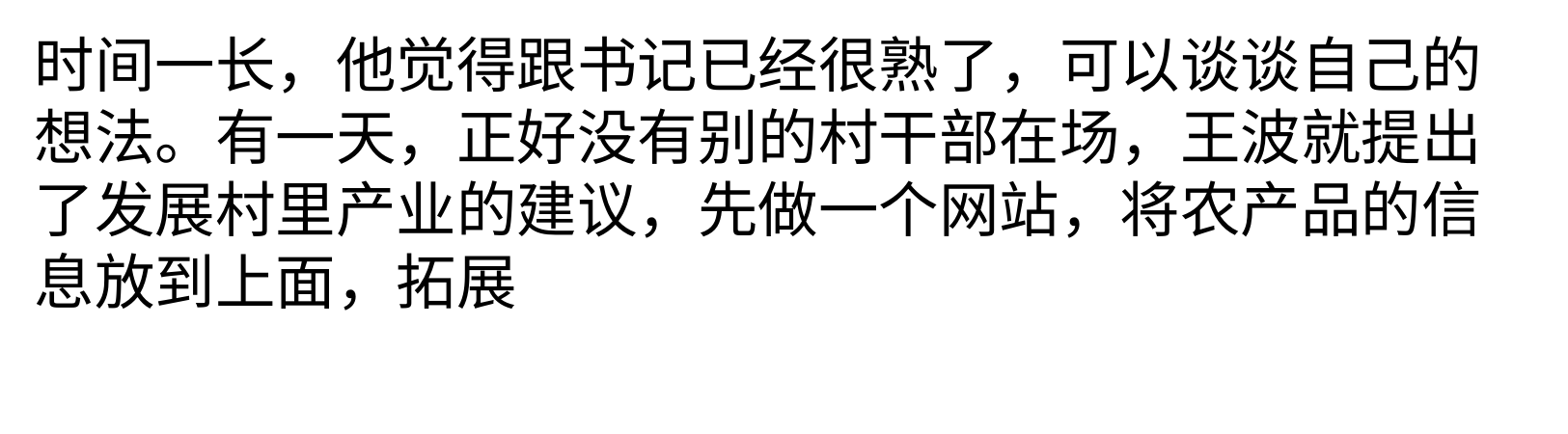

时间一长，他觉得跟书记已经很熟了，可以谈谈自己的想法。有一天，正好没有别的村干部在场，王波就提出了发展村里产业的建议，先做一个网站，将农产品的信息放到上面，拓展